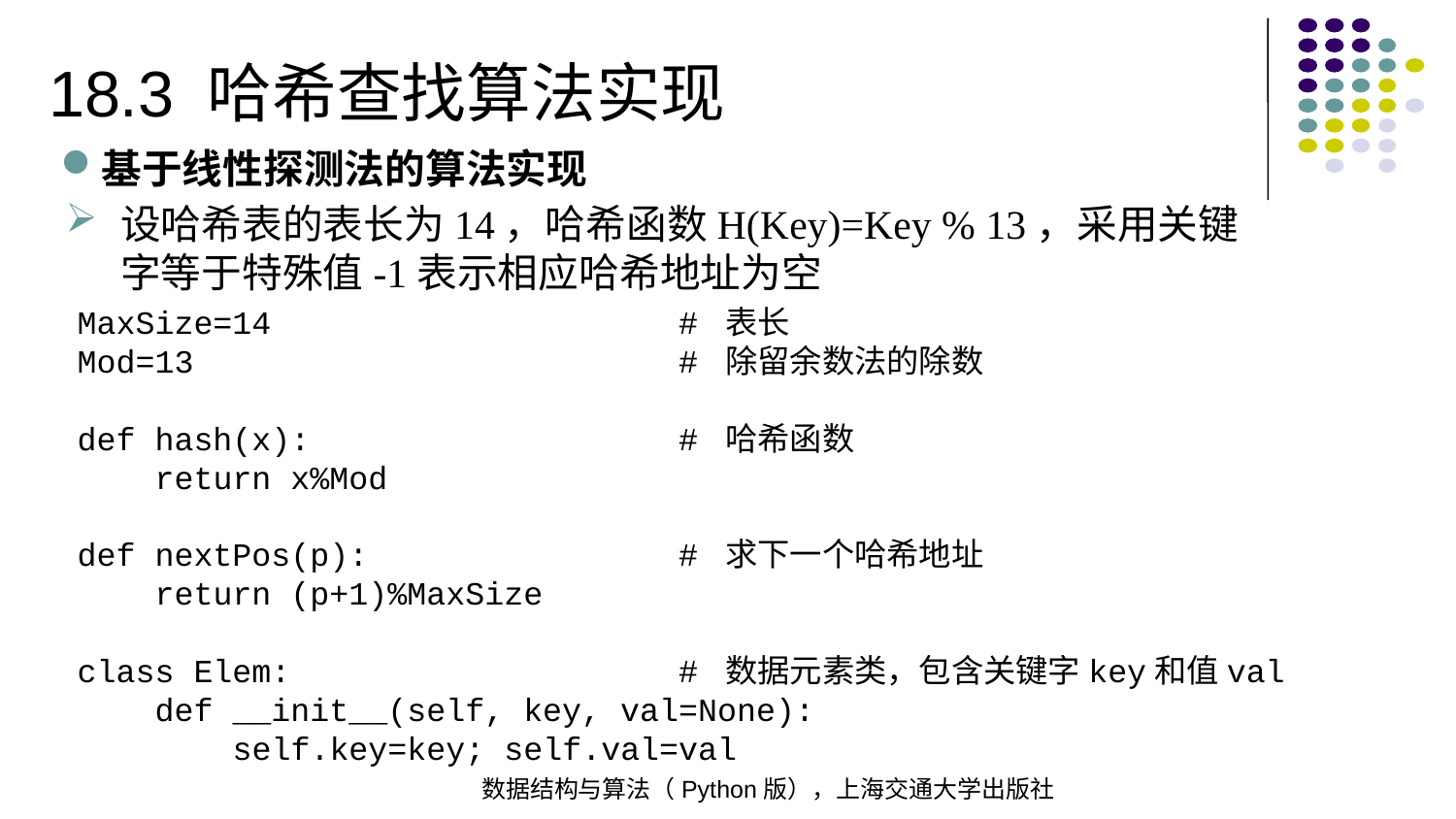

18.3 哈希查找算法实现
基于线性探测法的算法实现
设哈希表的表长为14，哈希函数H(Key)=Key % 13，采用关键字等于特殊值-1表示相应哈希地址为空
MaxSize=14                     # 表长
Mod=13                         # 除留余数法的除数

def hash(x):                   # 哈希函数
    return x%Mod

def nextPos(p):                # 求下一个哈希地址
    return (p+1)%MaxSize

class Elem:                    # 数据元素类，包含关键字key和值val
    def __init__(self, key, val=None):
        self.key=key; self.val=val